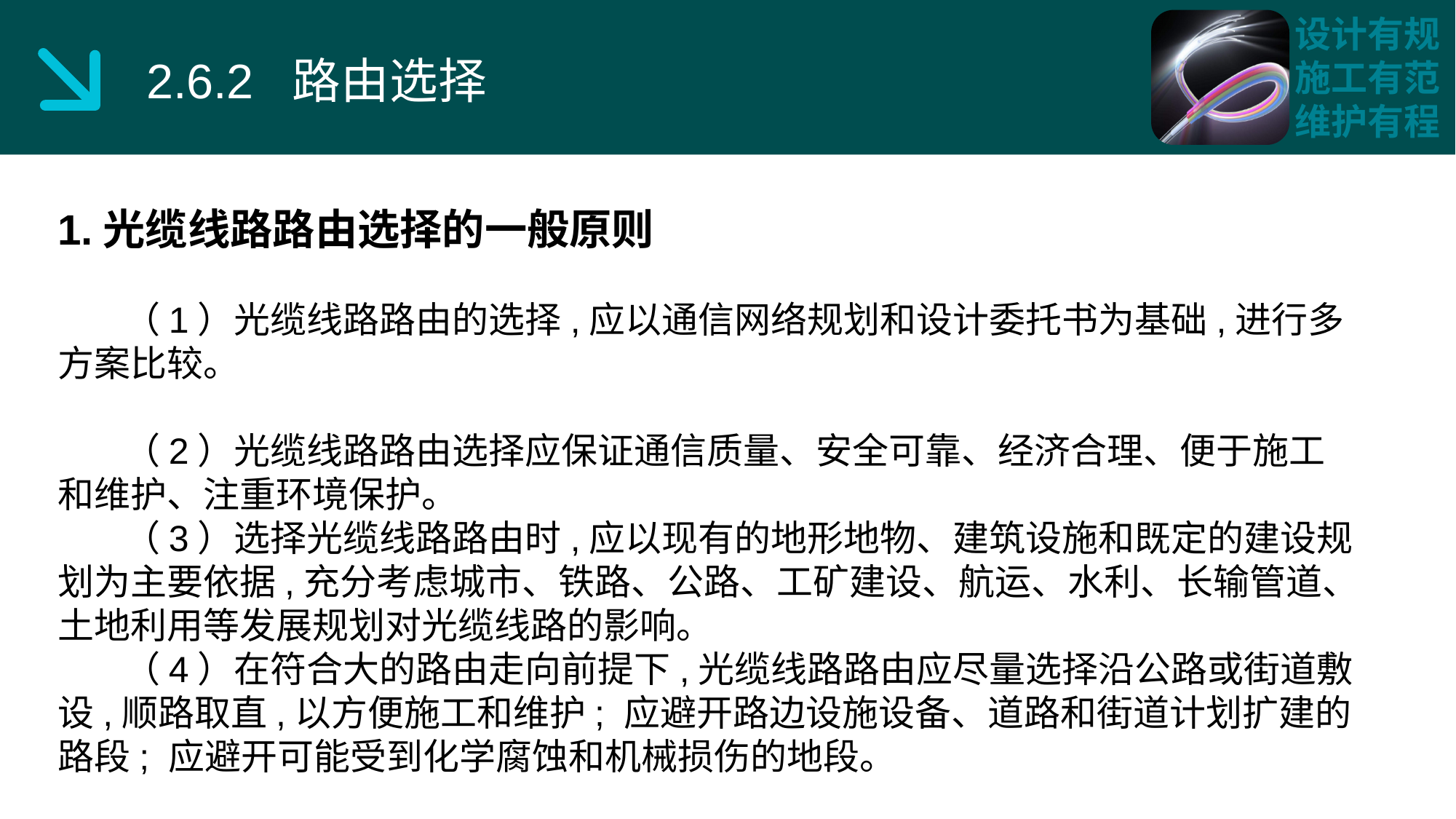

2.6.2  路由选择

1.光缆线路路由选择的一般原则

       （1）光缆线路路由的选择,应以通信网络规划和设计委托书为基础,进行多方案比较。

       （2）光缆线路路由选择应保证通信质量、安全可靠、经济合理、便于施工和维护、注重环境保护。
       （3）选择光缆线路路由时,应以现有的地形地物、建筑设施和既定的建设规划为主要依据,充分考虑城市、铁路、公路、工矿建设、航运、水利、长输管道、土地利用等发展规划对光缆线路的影响。
       （4）在符合大的路由走向前提下,光缆线路路由应尽量选择沿公路或街道敷设,顺路取直,以方便施工和维护; 应避开路边设施设备、道路和街道计划扩建的路段; 应避开可能受到化学腐蚀和机械损伤的地段。